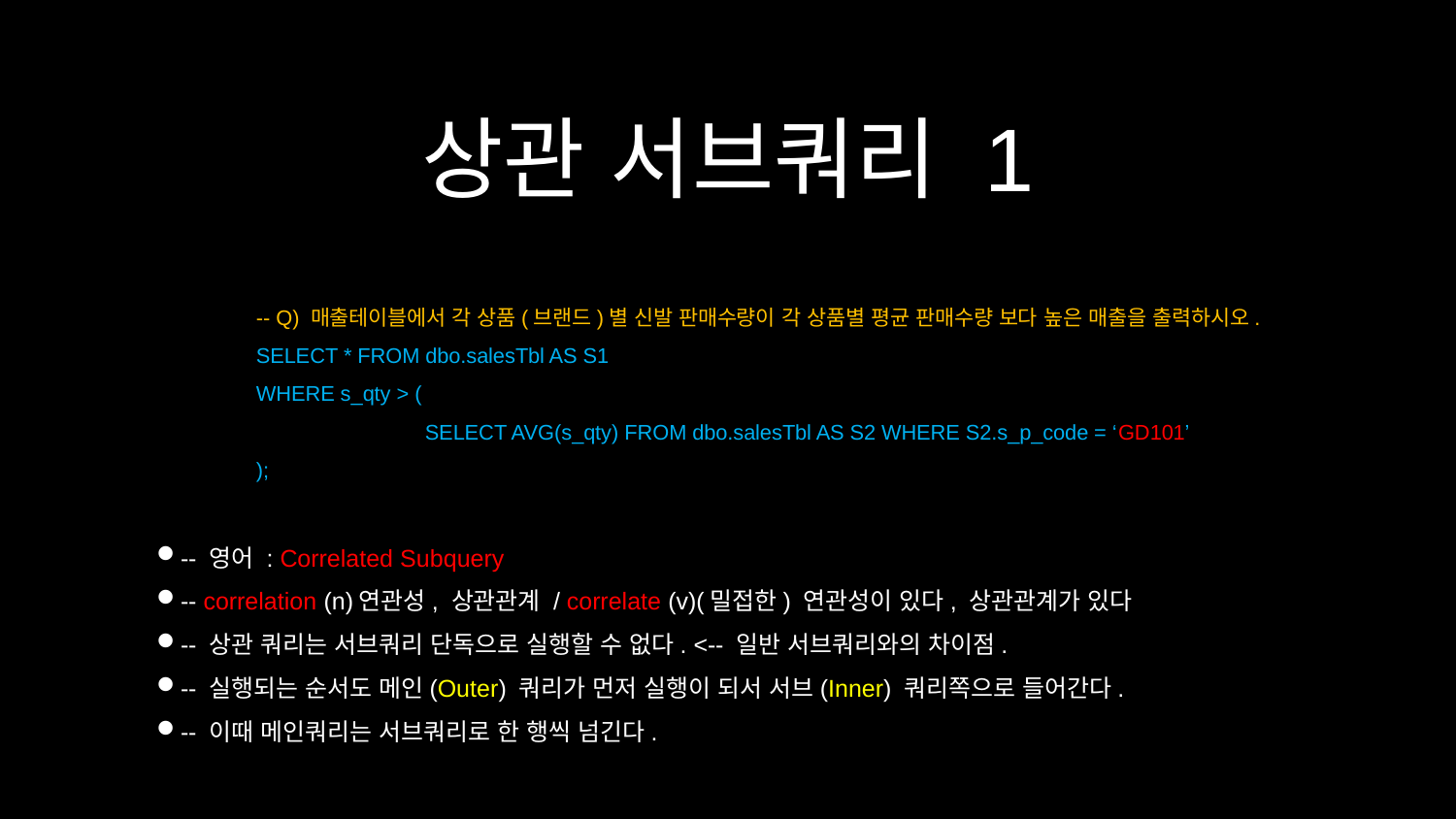

상관 서브쿼리 1
-- Q) 매출테이블에서 각 상품(브랜드)별 신발 판매수량이 각 상품별 평균 판매수량 보다 높은 매출을 출력하시오.
SELECT * FROM dbo.salesTbl AS S1
WHERE s_qty > (
	    SELECT AVG(s_qty) FROM dbo.salesTbl AS S2 WHERE S2.s_p_code = ‘GD101’
);
-- 영어 : Correlated Subquery
-- correlation (n)연관성, 상관관계 / correlate (v)(밀접한) 연관성이 있다, 상관관계가 있다
-- 상관 쿼리는 서브쿼리 단독으로 실행할 수 없다. <-- 일반 서브쿼리와의 차이점.
-- 실행되는 순서도 메인(Outer) 쿼리가 먼저 실행이 되서 서브(Inner) 쿼리쪽으로 들어간다.
-- 이때 메인쿼리는 서브쿼리로 한 행씩 넘긴다.